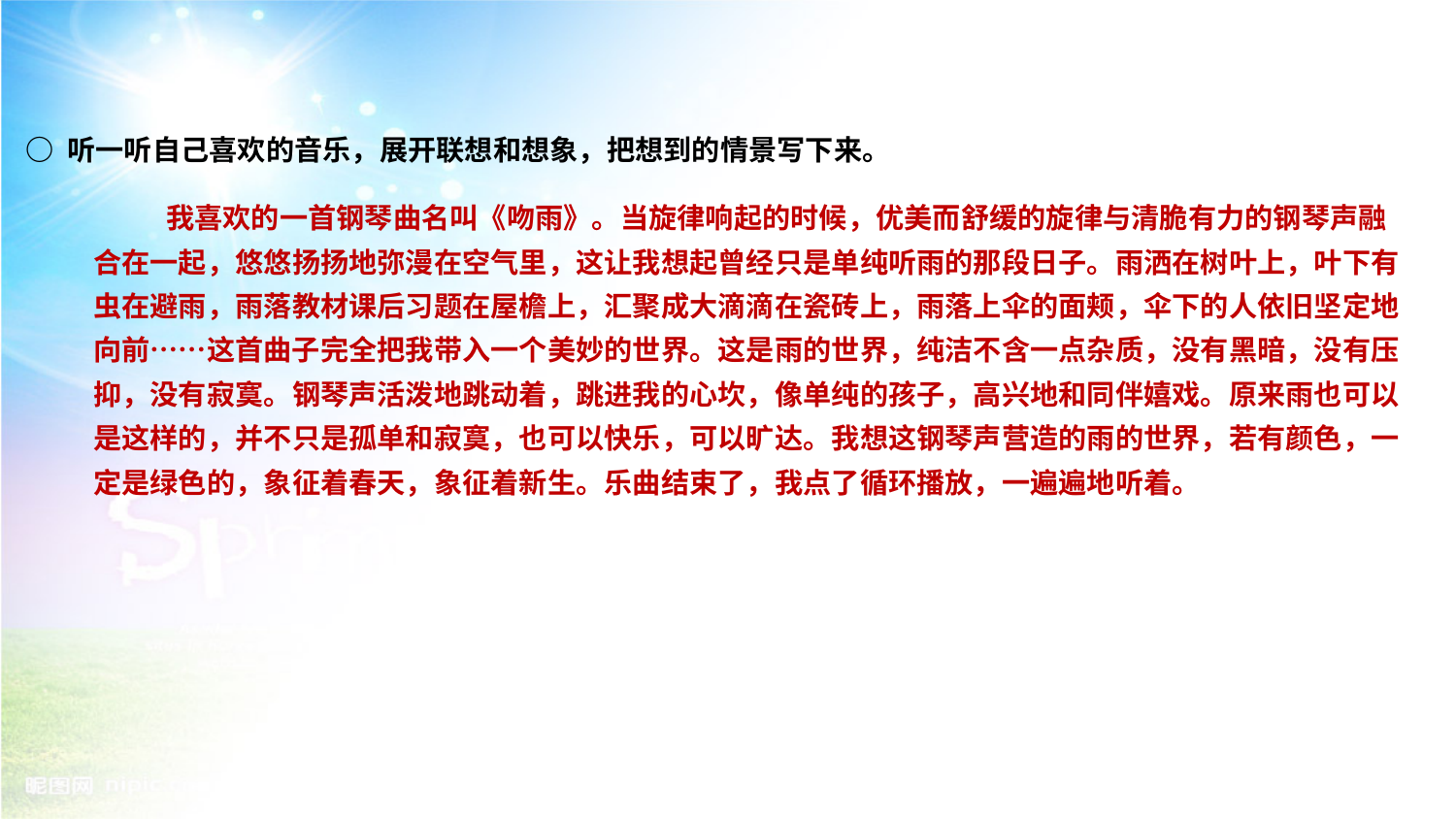

○ 听一听自己喜欢的音乐，展开联想和想象，把想到的情景写下来。
我喜欢的一首钢琴曲名叫《吻雨》。当旋律响起的时候，优美而舒缓的旋律与清脆有力的钢琴声融合在一起，悠悠扬扬地弥漫在空气里，这让我想起曾经只是单纯听雨的那段日子。雨洒在树叶上，叶下有虫在避雨，雨落教材课后习题在屋檐上，汇聚成大滴滴在瓷砖上，雨落上伞的面颊，伞下的人依旧坚定地向前……这首曲子完全把我带入一个美妙的世界。这是雨的世界，纯洁不含一点杂质，没有黑暗，没有压抑，没有寂寞。钢琴声活泼地跳动着，跳进我的心坎，像单纯的孩子，高兴地和同伴嬉戏。原来雨也可以是这样的，并不只是孤单和寂寞，也可以快乐，可以旷达。我想这钢琴声营造的雨的世界，若有颜色，一定是绿色的，象征着春天，象征着新生。乐曲结束了，我点了循环播放，一遍遍地听着。